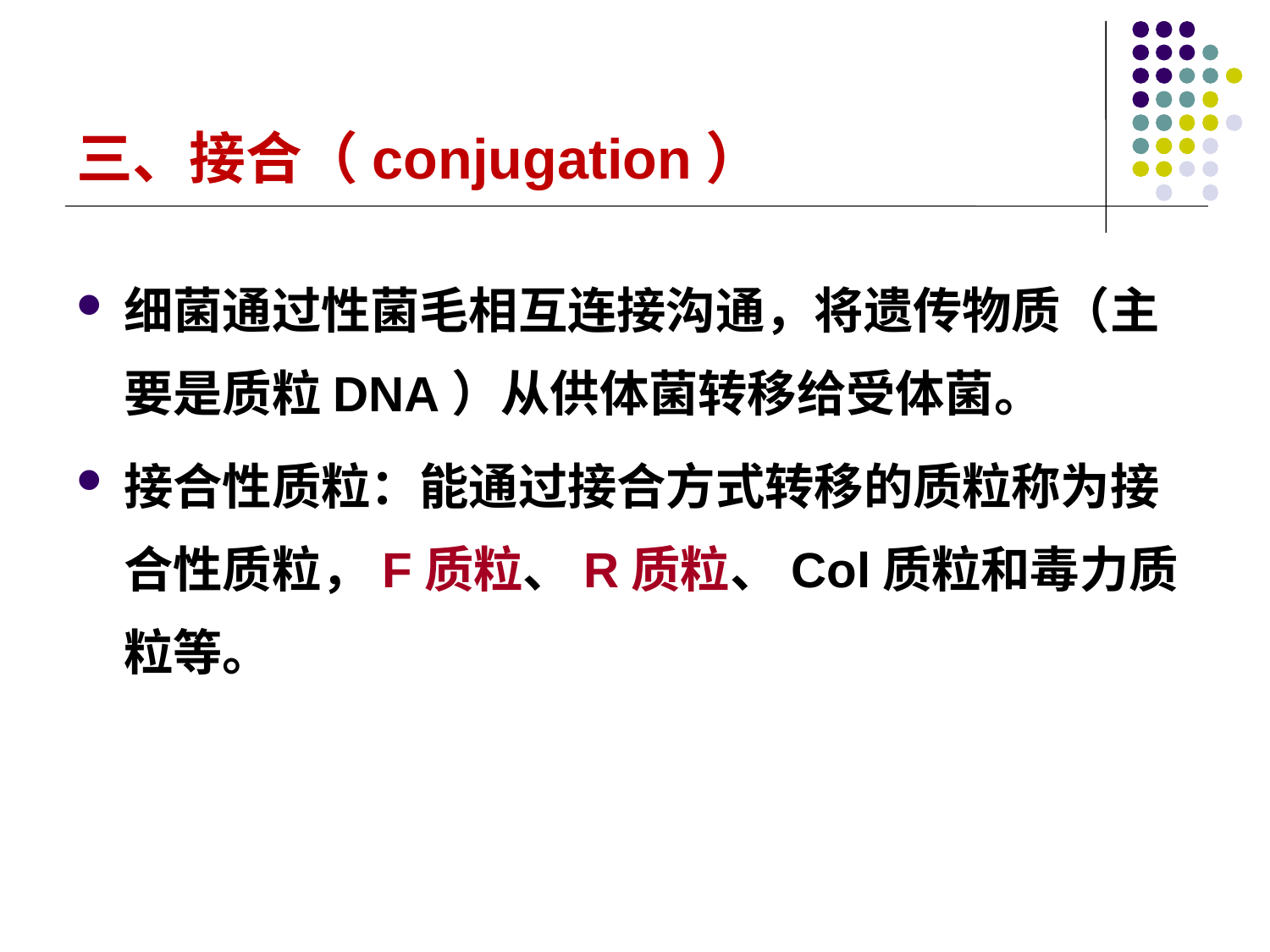

# 三、接合（conjugation）
细菌通过性菌毛相互连接沟通，将遗传物质（主要是质粒DNA）从供体菌转移给受体菌。
接合性质粒：能通过接合方式转移的质粒称为接合性质粒，F质粒、R质粒、Col质粒和毒力质粒等。